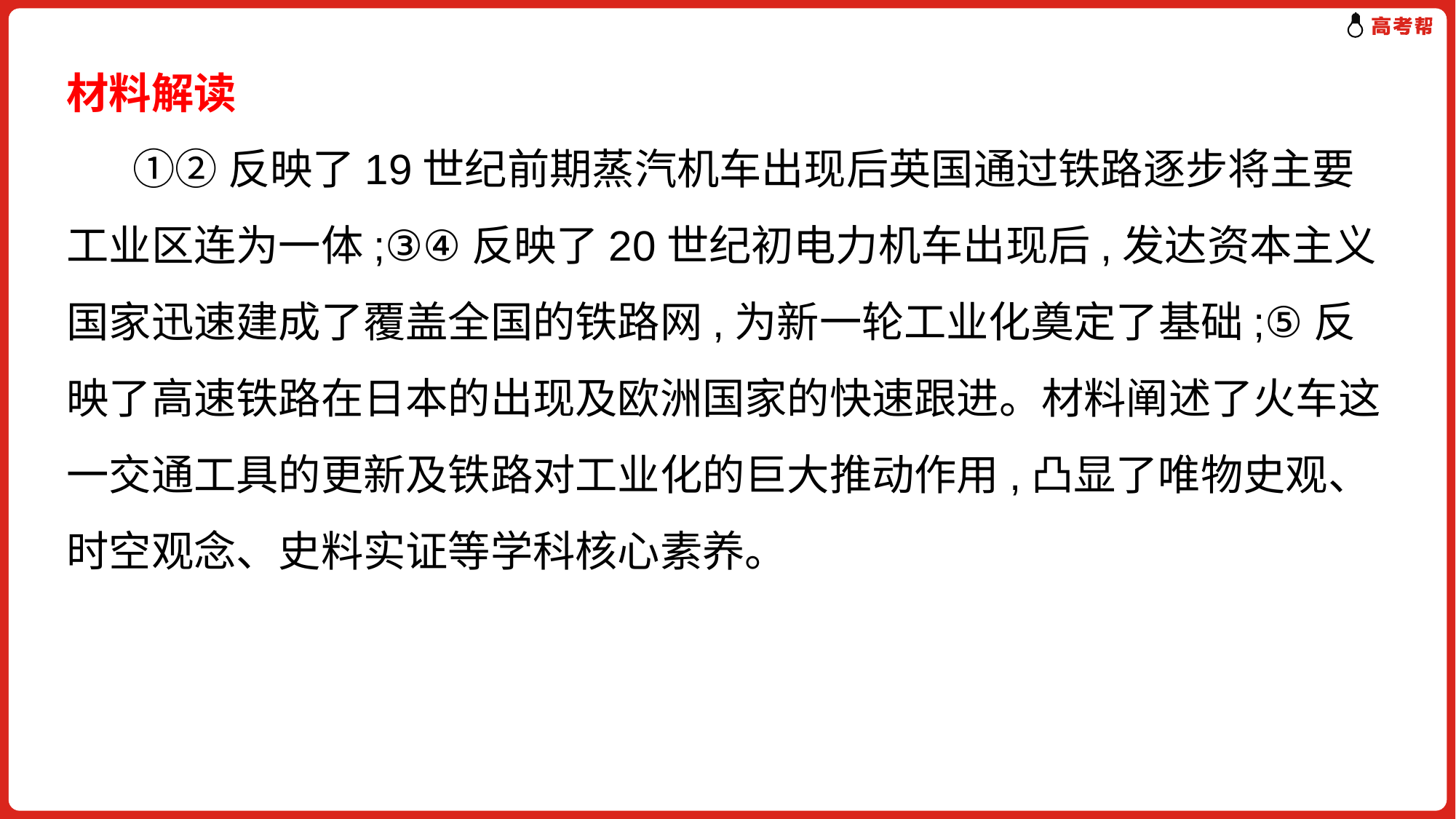

材料解读
       ①②反映了19世纪前期蒸汽机车出现后英国通过铁路逐步将主要工业区连为一体;③④反映了20世纪初电力机车出现后,发达资本主义国家迅速建成了覆盖全国的铁路网,为新一轮工业化奠定了基础;⑤反映了高速铁路在日本的出现及欧洲国家的快速跟进。材料阐述了火车这一交通工具的更新及铁路对工业化的巨大推动作用,凸显了唯物史观、时空观念、史料实证等学科核心素养。